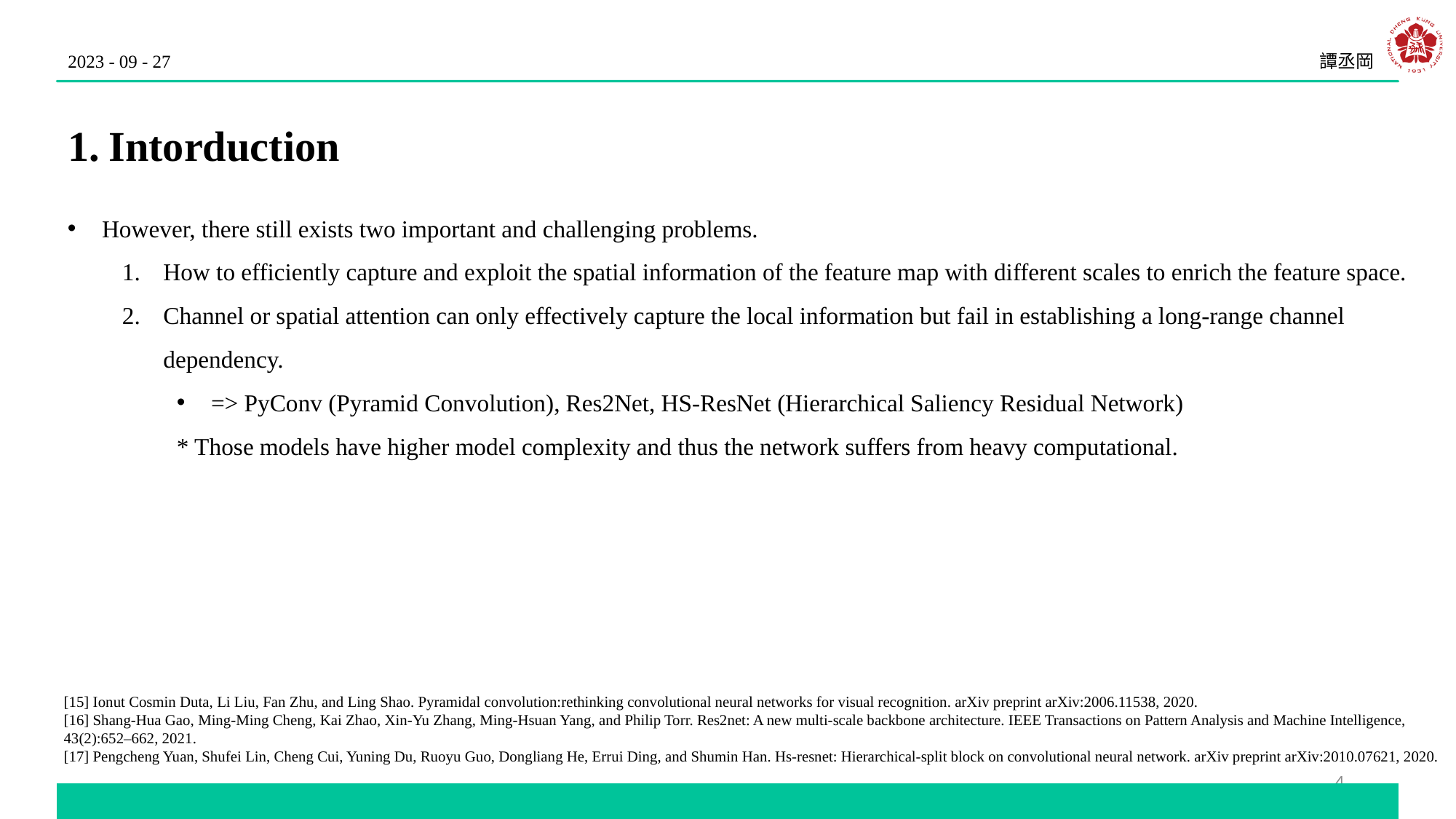

2023 - 09 - 27
譚丞岡

Intorduction
However, there still exists two important and challenging problems.
How to efficiently capture and exploit the spatial information of the feature map with different scales to enrich the feature space.
Channel or spatial attention can only effectively capture the local information but fail in establishing a long-range channel dependency.
=> PyConv (Pyramid Convolution), Res2Net, HS-ResNet (Hierarchical Saliency Residual Network)
* Those models have higher model complexity and thus the network suffers from heavy computational.
[15] Ionut Cosmin Duta, Li Liu, Fan Zhu, and Ling Shao. Pyramidal convolution:rethinking convolutional neural networks for visual recognition. arXiv preprint arXiv:2006.11538, 2020.
[16] Shang-Hua Gao, Ming-Ming Cheng, Kai Zhao, Xin-Yu Zhang, Ming-Hsuan Yang, and Philip Torr. Res2net: A new multi-scale backbone architecture. IEEE Transactions on Pattern Analysis and Machine Intelligence, 43(2):652–662, 2021.
[17] Pengcheng Yuan, Shufei Lin, Cheng Cui, Yuning Du, Ruoyu Guo, Dongliang He, Errui Ding, and Shumin Han. Hs-resnet: Hierarchical-split block on convolutional neural network. arXiv preprint arXiv:2010.07621, 2020.
4